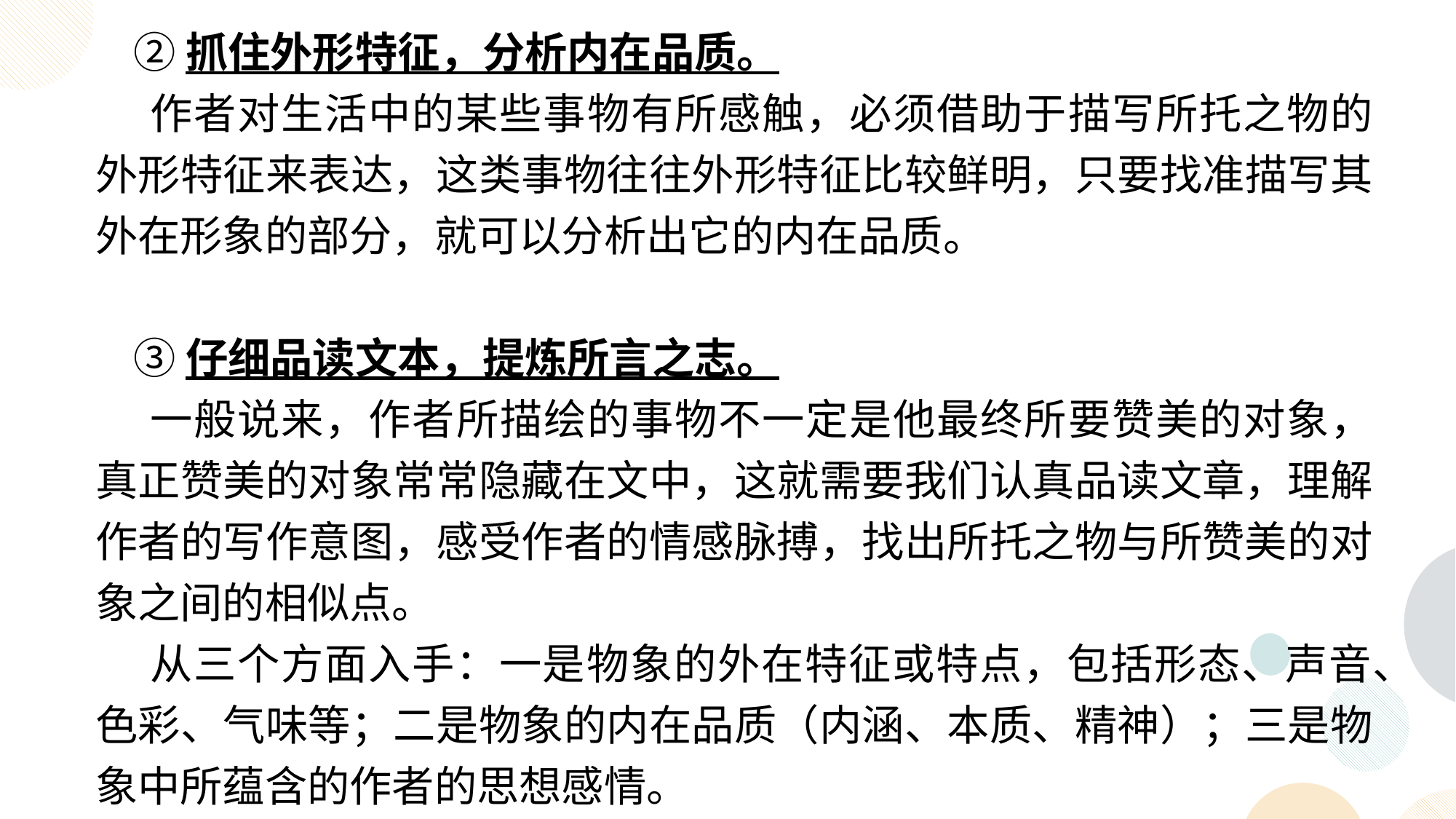

②抓住外形特征，分析内在品质。
    作者对生活中的某些事物有所感触，必须借助于描写所托之物的外形特征来表达，这类事物往往外形特征比较鲜明，只要找准描写其外在形象的部分，就可以分析出它的内在品质。

    ③仔细品读文本，提炼所言之志。
    一般说来，作者所描绘的事物不一定是他最终所要赞美的对象，真正赞美的对象常常隐藏在文中，这就需要我们认真品读文章，理解作者的写作意图，感受作者的情感脉搏，找出所托之物与所赞美的对象之间的相似点。
    从三个方面入手：一是物象的外在特征或特点，包括形态、声音、色彩、气味等；二是物象的内在品质（内涵、本质、精神）；三是物象中所蕴含的作者的思想感情。